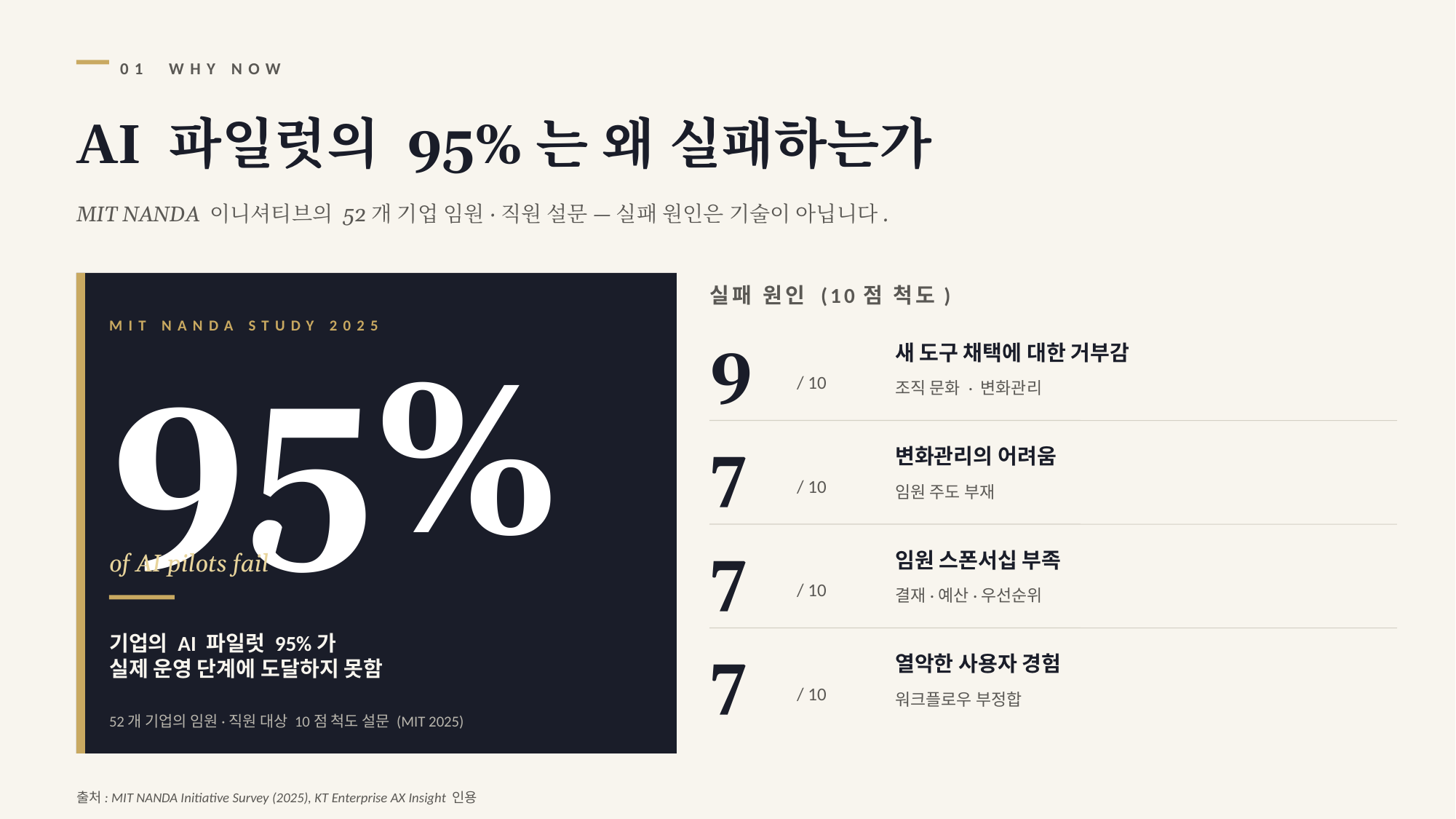

01  WHY NOW

AI 파일럿의 95%는 왜 실패하는가
MIT NANDA 이니셔티브의 52개 기업 임원·직원 설문 — 실패 원인은 기술이 아닙니다.

실패 원인 (10점 척도)
MIT NANDA STUDY 2025
9
새 도구 채택에 대한 거부감
95%
/ 10
조직 문화 · 변화관리

7
변화관리의 어려움
/ 10
임원 주도 부재

7
of AI pilots fail
임원 스폰서십 부족
/ 10
결재·예산·우선순위

기업의 AI 파일럿 95%가
실제 운영 단계에 도달하지 못함

7
열악한 사용자 경험
/ 10
워크플로우 부정합
52개 기업의 임원·직원 대상 10점 척도 설문 (MIT 2025)
출처: MIT NANDA Initiative Survey (2025), KT Enterprise AX Insight 인용